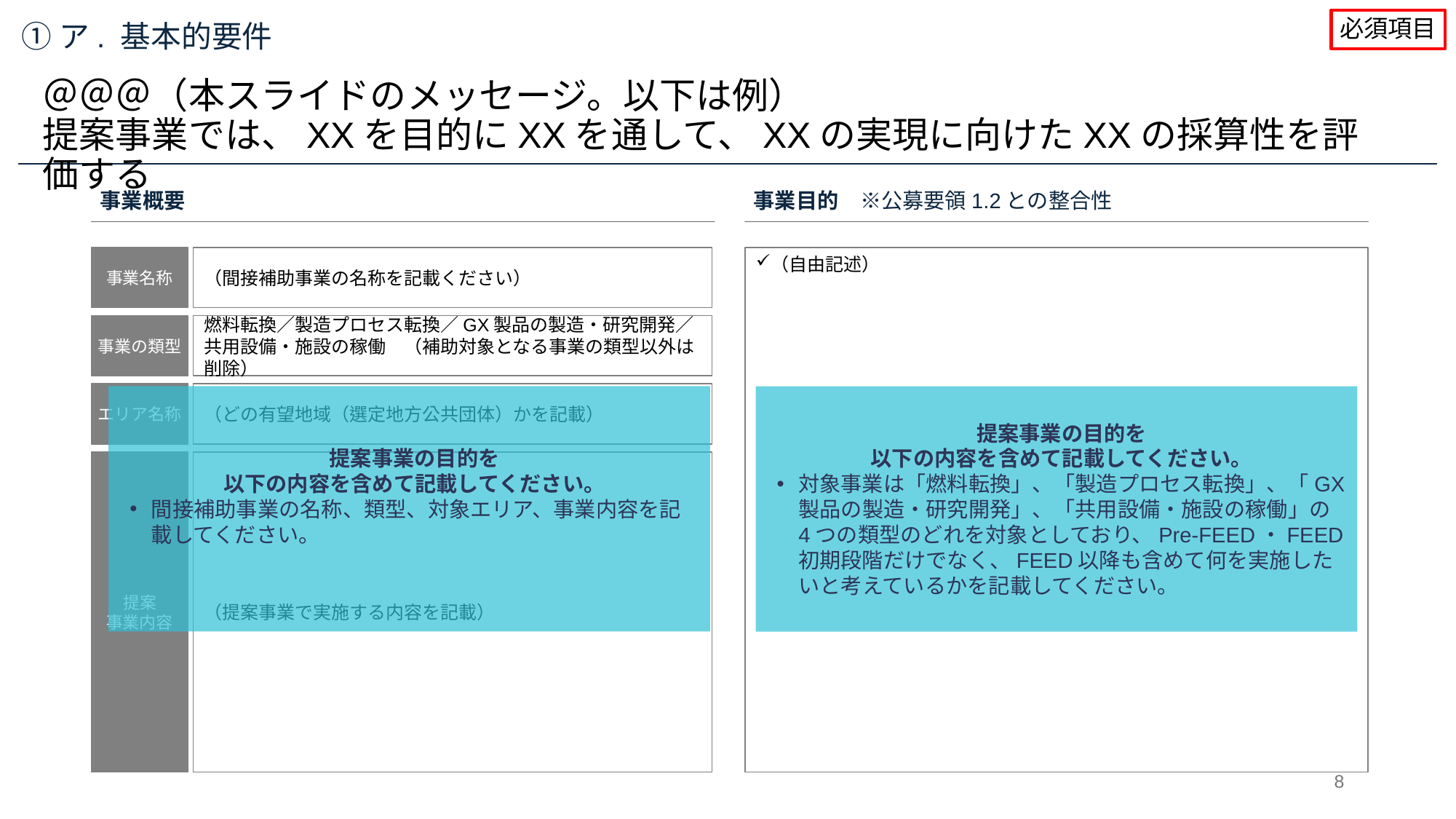

必須項目
①ア. 基本的要件
＠＠＠（本スライドのメッセージ。以下は例）
提案事業では、XXを目的にXXを通して、XXの実現に向けたXXの採算性を評価する
事業概要
事業目的　※公募要領1.2との整合性
事業名称
（間接補助事業の名称を記載ください）
（自由記述）
事業の類型
燃料転換／製造プロセス転換／GX製品の製造・研究開発／共用設備・施設の稼働　（補助対象となる事業の類型以外は削除）
エリア名称
（どの有望地域（選定地方公共団体）かを記載）
提案事業の目的を
以下の内容を含めて記載してください。
間接補助事業の名称、類型、対象エリア、事業内容を記載してください。

提案事業の目的を
以下の内容を含めて記載してください。
対象事業は「燃料転換」、「製造プロセス転換」、「GX製品の製造・研究開発」、「共用設備・施設の稼働」の4つの類型のどれを対象としており、Pre-FEED・FEED初期段階だけでなく、FEED以降も含めて何を実施したいと考えているかを記載してください。
（提案事業で実施する内容を記載）
提案
事業内容
8